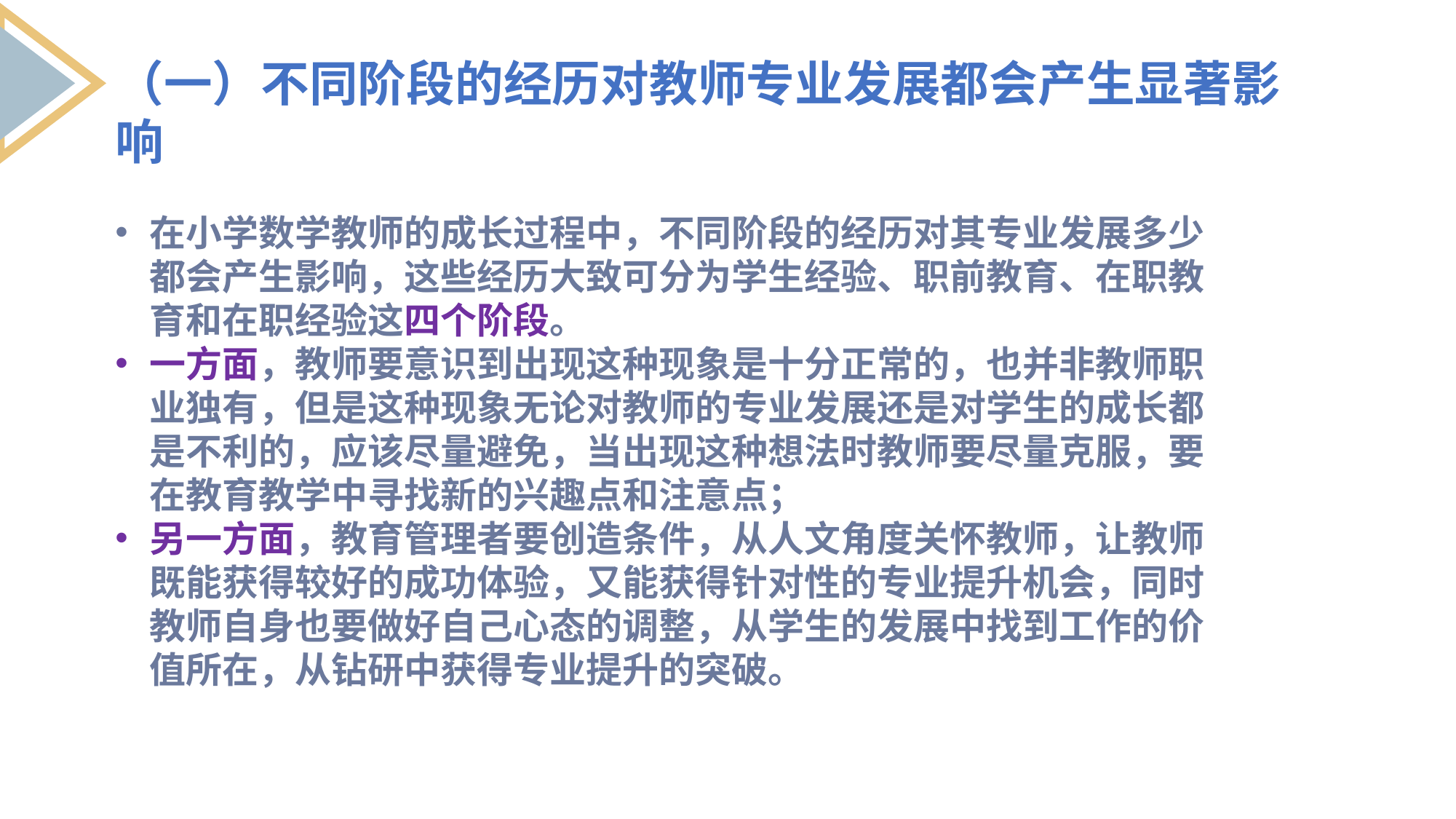

（一）不同阶段的经历对教师专业发展都会产生显著影响
在小学数学教师的成长过程中，不同阶段的经历对其专业发展多少都会产生影响，这些经历大致可分为学生经验、职前教育、在职教育和在职经验这四个阶段。
一方面，教师要意识到出现这种现象是十分正常的，也并非教师职业独有，但是这种现象无论对教师的专业发展还是对学生的成长都是不利的，应该尽量避免，当出现这种想法时教师要尽量克服，要在教育教学中寻找新的兴趣点和注意点；
另一方面，教育管理者要创造条件，从人文角度关怀教师，让教师既能获得较好的成功体验，又能获得针对性的专业提升机会，同时教师自身也要做好自己心态的调整，从学生的发展中找到工作的价值所在，从钻研中获得专业提升的突破。